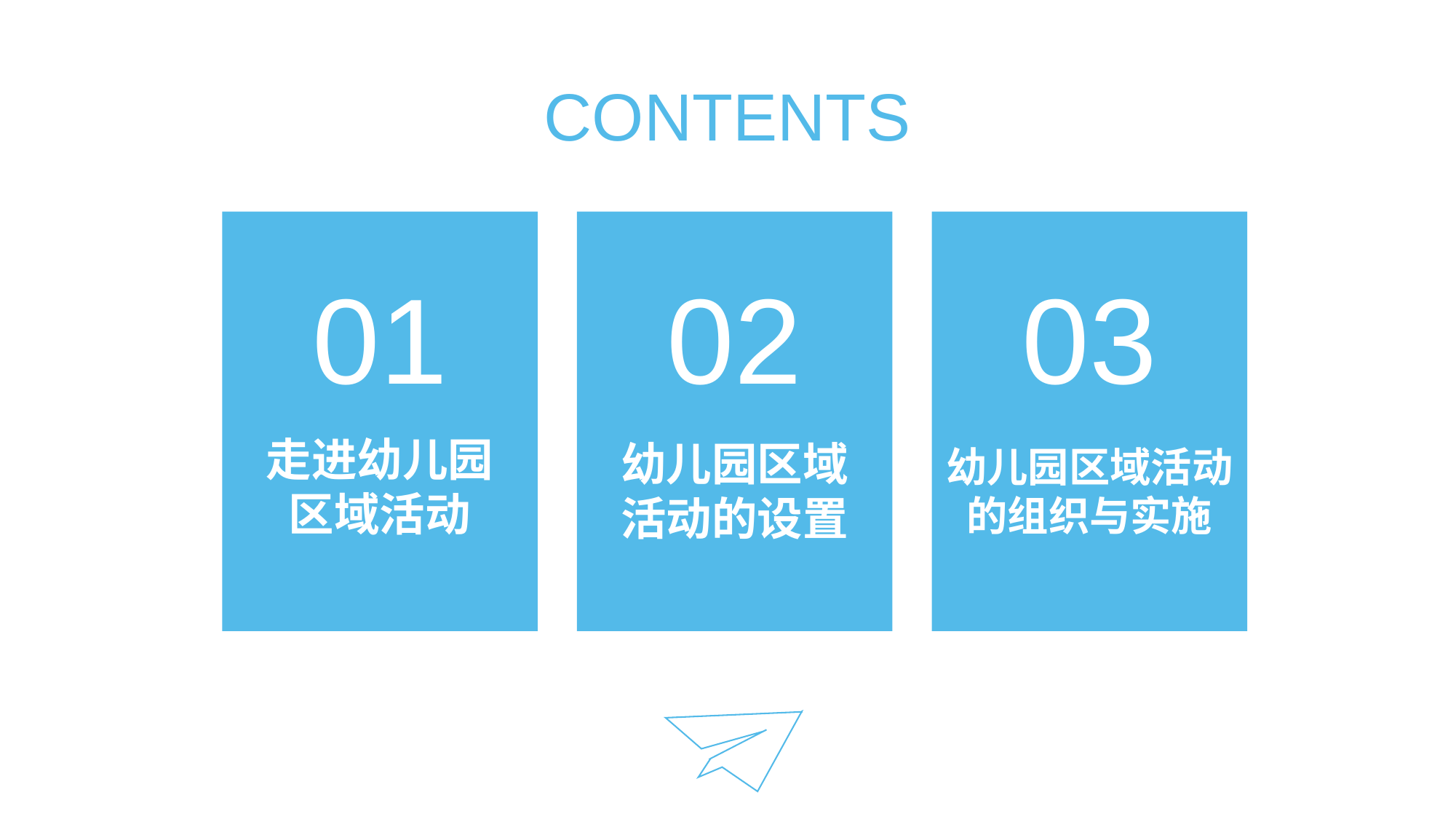

CONTENTS

01
走进幼儿园
区域活动
02
03
幼儿园区域
活动的设置
幼儿园区域活动
的组织与实施